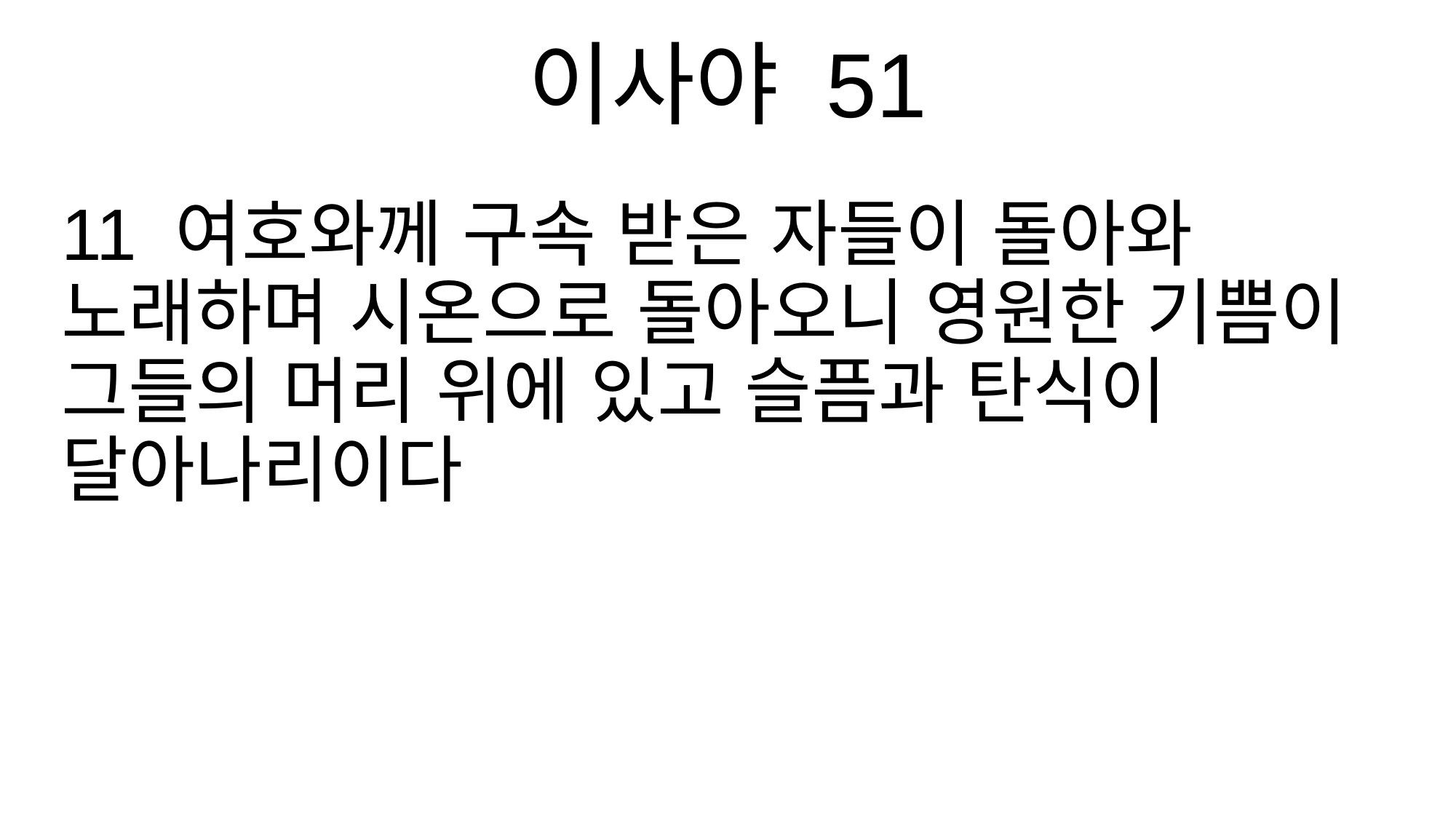

이사야 51
11 여호와께 구속 받은 자들이 돌아와 노래하며 시온으로 돌아오니 영원한 기쁨이 그들의 머리 위에 있고 슬픔과 탄식이 달아나리이다